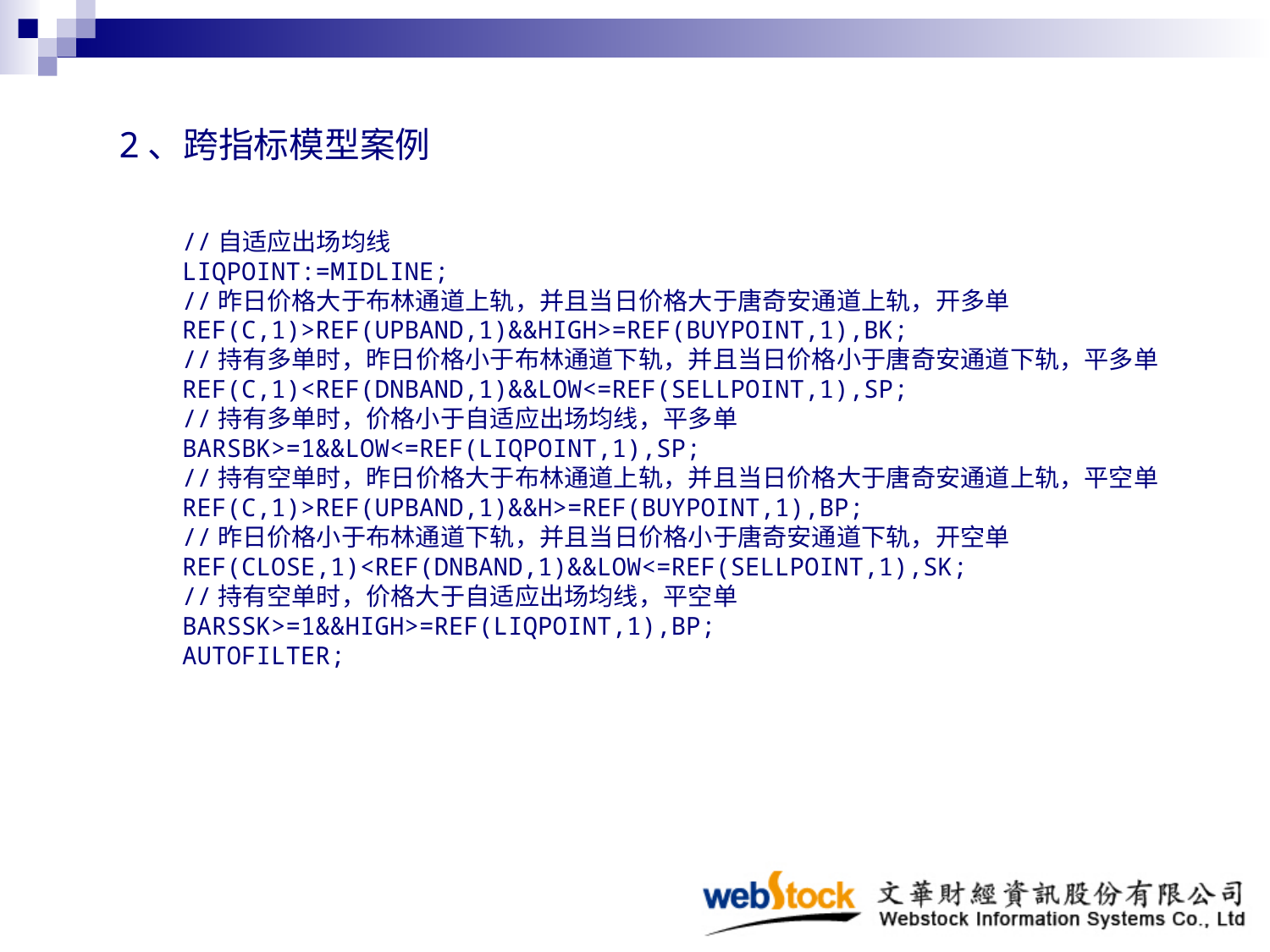

2、跨指标模型案例
//自适应出场均线
LIQPOINT:=MIDLINE;
//昨日价格大于布林通道上轨，并且当日价格大于唐奇安通道上轨，开多单
REF(C,1)>REF(UPBAND,1)&&HIGH>=REF(BUYPOINT,1),BK;
//持有多单时，昨日价格小于布林通道下轨，并且当日价格小于唐奇安通道下轨，平多单
REF(C,1)<REF(DNBAND,1)&&LOW<=REF(SELLPOINT,1),SP;
//持有多单时，价格小于自适应出场均线，平多单
BARSBK>=1&&LOW<=REF(LIQPOINT,1),SP;
//持有空单时，昨日价格大于布林通道上轨，并且当日价格大于唐奇安通道上轨，平空单
REF(C,1)>REF(UPBAND,1)&&H>=REF(BUYPOINT,1),BP;
//昨日价格小于布林通道下轨，并且当日价格小于唐奇安通道下轨，开空单
REF(CLOSE,1)<REF(DNBAND,1)&&LOW<=REF(SELLPOINT,1),SK;
//持有空单时，价格大于自适应出场均线，平空单
BARSSK>=1&&HIGH>=REF(LIQPOINT,1),BP;
AUTOFILTER;